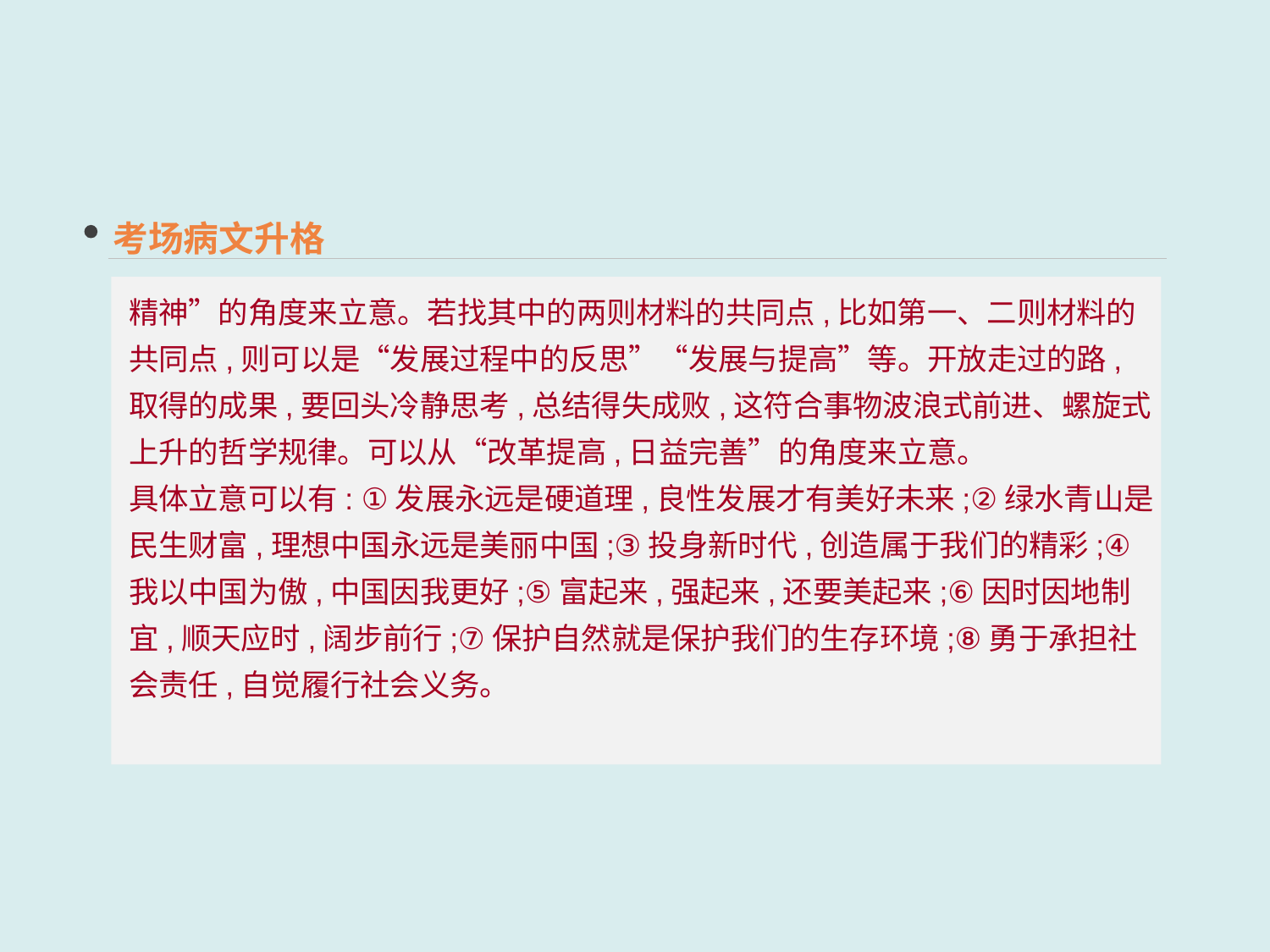

考场病文升格

精神”的角度来立意。若找其中的两则材料的共同点,比如第一、二则材料的共同点,则可以是“发展过程中的反思”“发展与提高”等。开放走过的路,取得的成果,要回头冷静思考,总结得失成败,这符合事物波浪式前进、螺旋式上升的哲学规律。可以从“改革提高,日益完善”的角度来立意。
具体立意可以有: ①发展永远是硬道理,良性发展才有美好未来;②绿水青山是民生财富,理想中国永远是美丽中国;③投身新时代,创造属于我们的精彩;④我以中国为傲,中国因我更好;⑤富起来,强起来,还要美起来;⑥因时因地制宜,顺天应时,阔步前行;⑦保护自然就是保护我们的生存环境;⑧勇于承担社会责任,自觉履行社会义务。